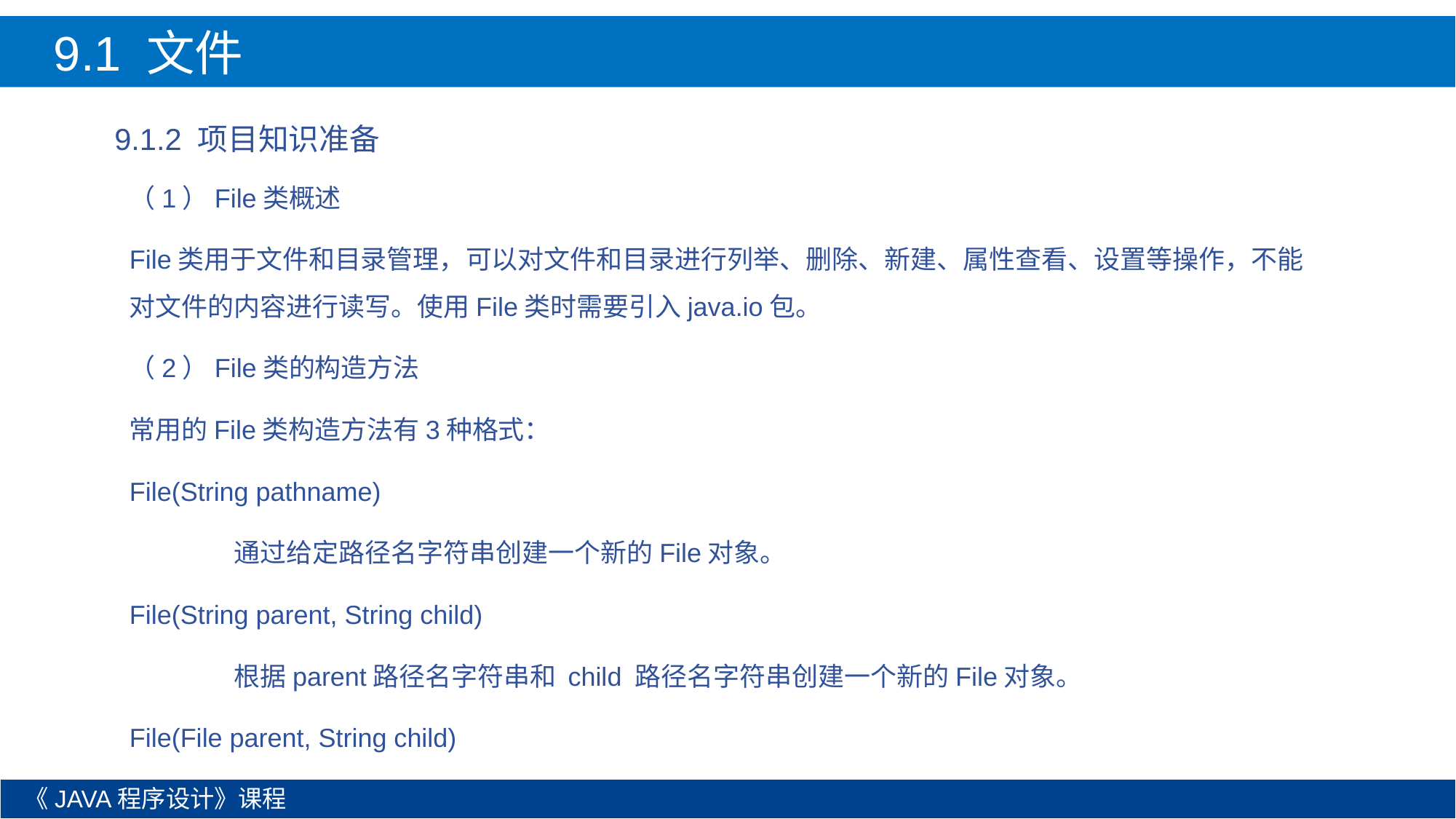

9.1 文件
9.1.2 项目知识准备
（1）File类概述
File类用于文件和目录管理，可以对文件和目录进行列举、删除、新建、属性查看、设置等操作，不能对文件的内容进行读写。使用File类时需要引入java.io包。
（2）File类的构造方法
常用的File类构造方法有3种格式：
File(String pathname)
	通过给定路径名字符串创建一个新的File对象。
File(String parent, String child)
	根据parent路径名字符串和 child 路径名字符串创建一个新的File对象。
File(File parent, String child)
《JAVA程序设计》课程